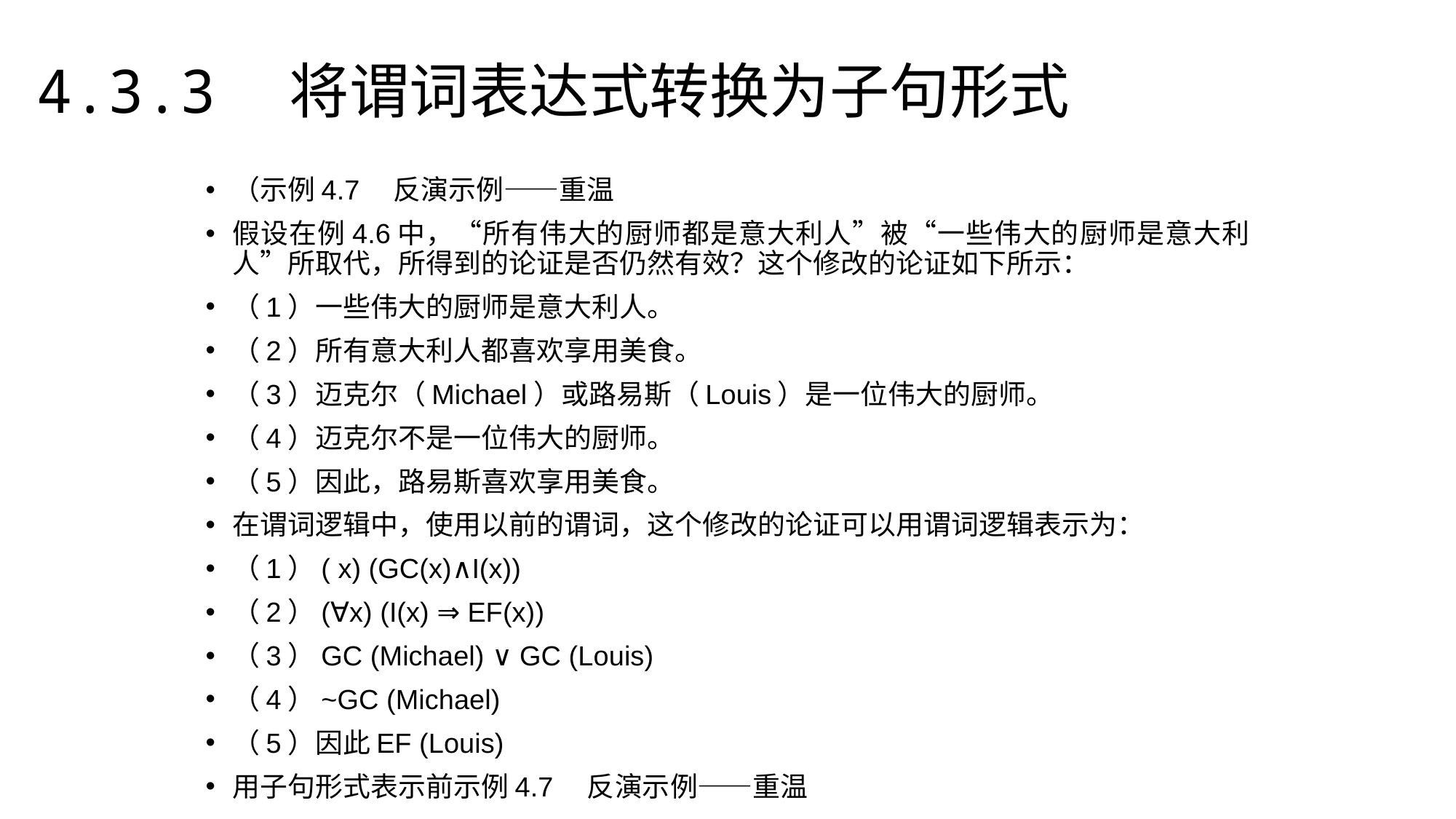

4.3.3　将谓词表达式转换为子句形式
（示例4.7　反演示例——重温
假设在例4.6中，“所有伟大的厨师都是意大利人”被“一些伟大的厨师是意大利人”所取代，所得到的论证是否仍然有效？这个修改的论证如下所示：
（1）一些伟大的厨师是意大利人。
（2）所有意大利人都喜欢享用美食。
（3）迈克尔（Michael）或路易斯（Louis）是一位伟大的厨师。
（4）迈克尔不是一位伟大的厨师。
（5）因此，路易斯喜欢享用美食。
在谓词逻辑中，使用以前的谓词，这个修改的论证可以用谓词逻辑表示为：
（1）( x) (GC(x)∧I(x))
（2）(∀x) (I(x) ⇒ EF(x))
（3）GC (Michael) ∨ GC (Louis)
（4）~GC (Michael)
（5）因此EF (Louis)
用子句形式表示前示例4.7　反演示例——重温